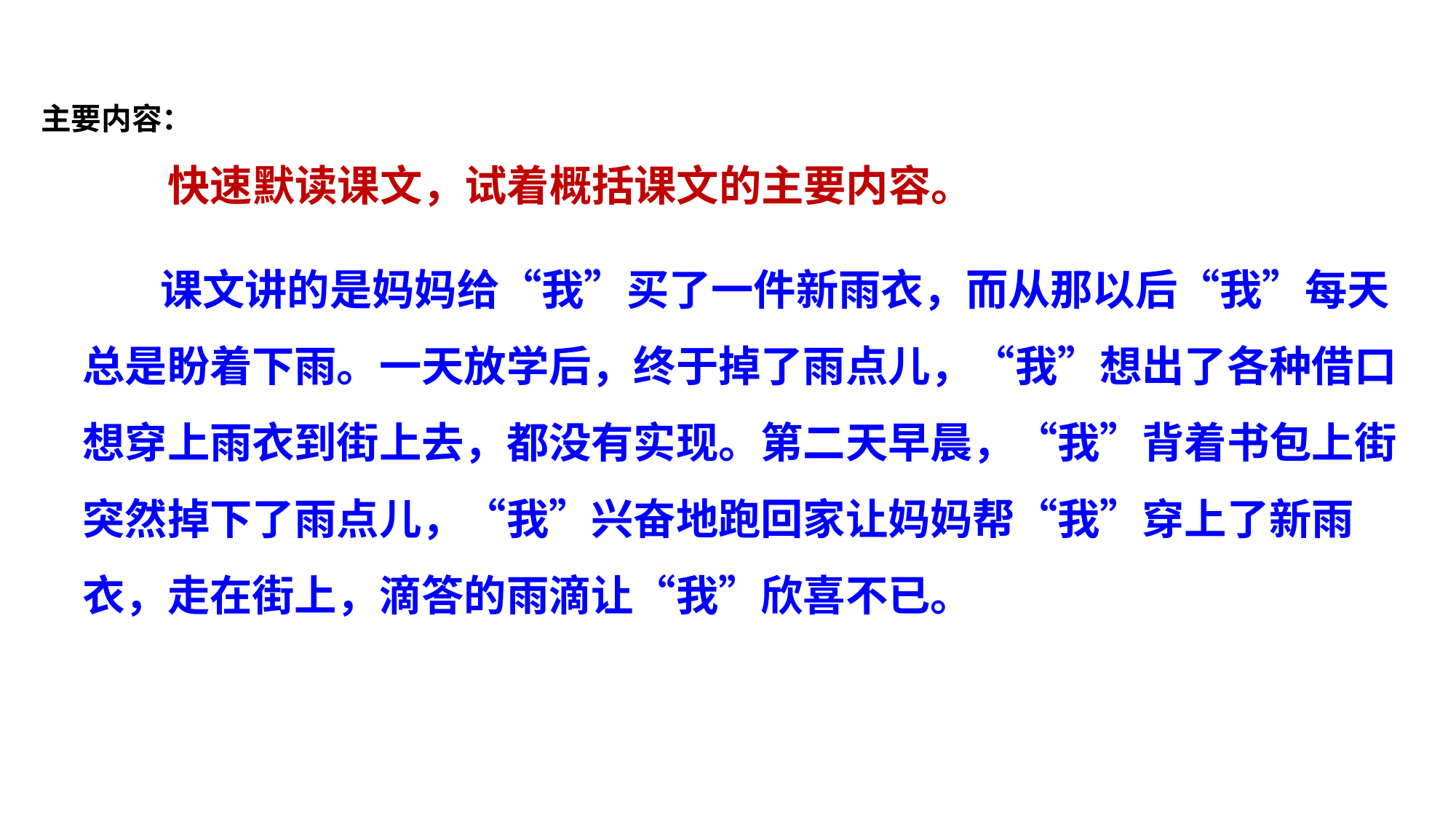

主要内容：
快速默读课文，试着概括课文的主要内容。
       课文讲的是妈妈给“我”买了一件新雨衣，而从那以后“我”每天总是盼着下雨。一天放学后，终于掉了雨点儿，“我”想出了各种借口想穿上雨衣到街上去，都没有实现。第二天早晨，“我”背着书包上街突然掉下了雨点儿，“我”兴奋地跑回家让妈妈帮“我”穿上了新雨衣，走在街上，滴答的雨滴让“我”欣喜不已。